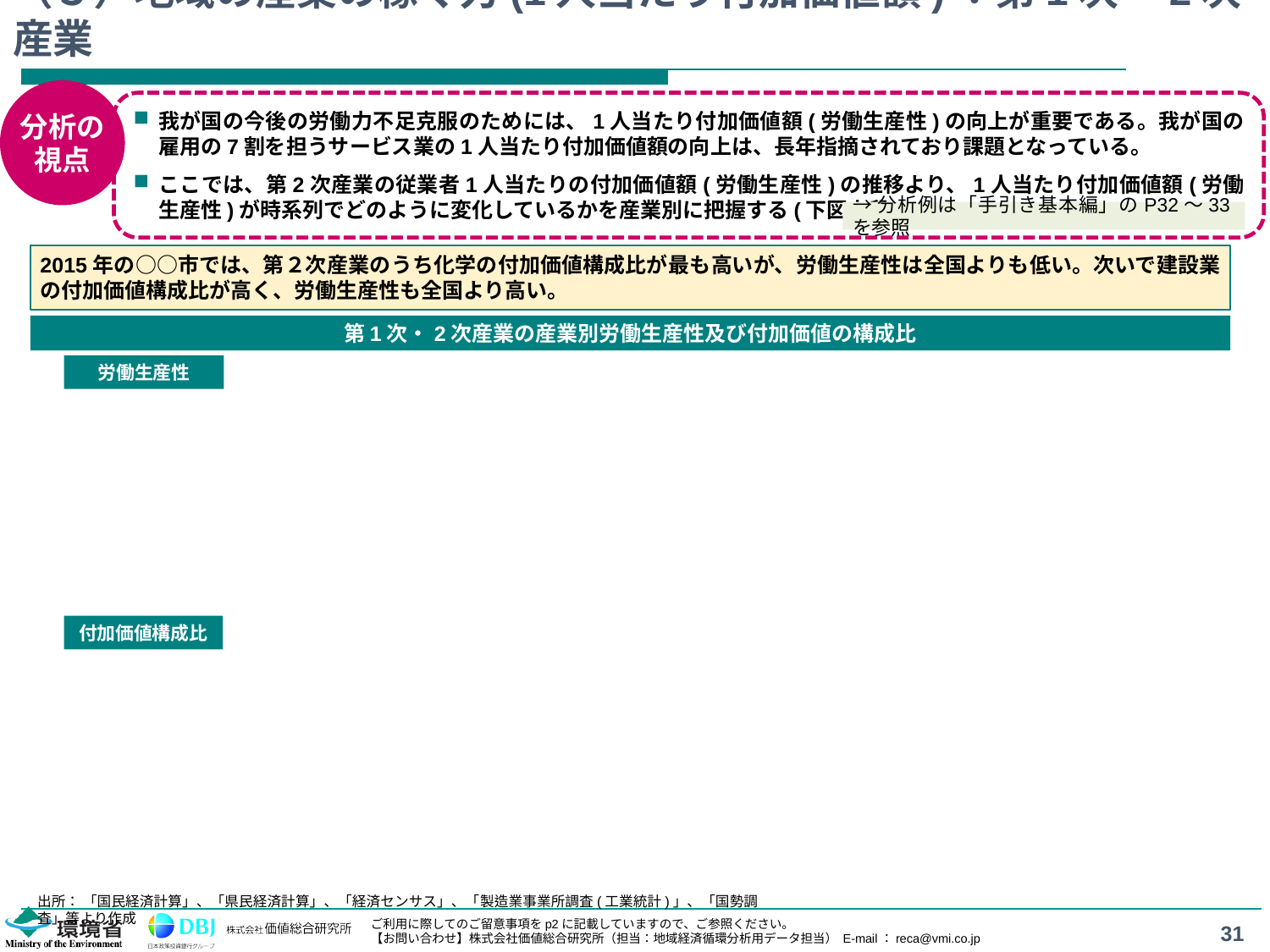

# （５）地域の産業の稼ぐ力(1人当たり付加価値額)：第1次・2次産業
分析の
視点
我が国の今後の労働力不足克服のためには、1人当たり付加価値額(労働生産性)の向上が重要である。我が国の雇用の7割を担うサービス業の1人当たり付加価値額の向上は、長年指摘されており課題となっている。
ここでは、第2次産業の従業者1人当たりの付加価値額(労働生産性)の推移より、1人当たり付加価値額(労働生産性)が時系列でどのように変化しているかを産業別に把握する(下図上段)。
→分析例は「手引き基本編」のP32～33を参照
2015年の○○市では、第２次産業のうち化学の付加価値構成比が最も高いが、労働生産性は全国よりも低い。次いで建設業の付加価値構成比が高く、労働生産性も全国より高い。
第1次・2次産業の産業別労働生産性及び付加価値の構成比
労働生産性
付加価値構成比
出所： 「国民経済計算」、「県民経済計算」、「経済センサス」、「製造業事業所調査(工業統計)」、「国勢調査」等より作成
31